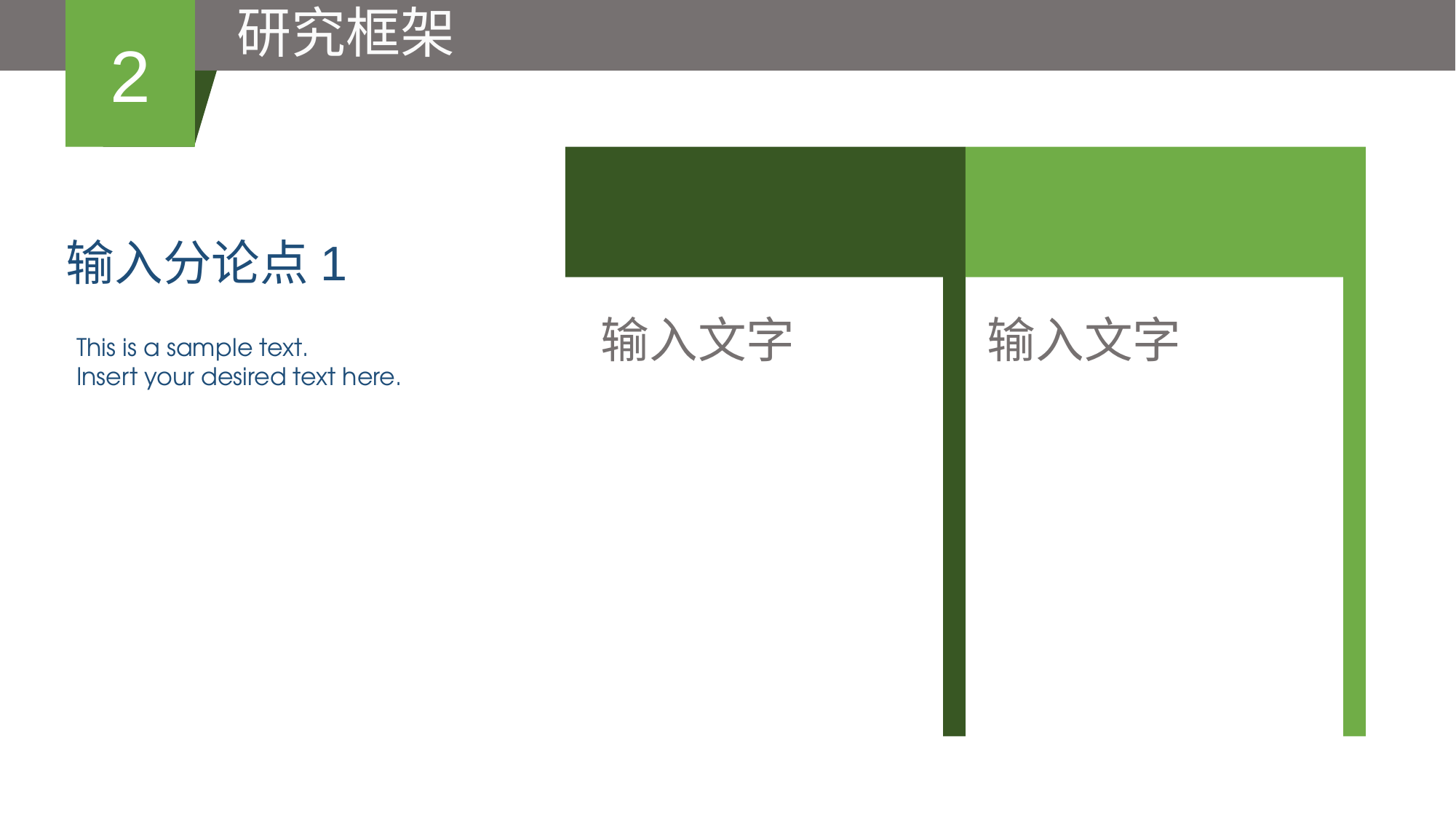

研究框架
2

输入分论点1
输入文字
输入文字
This is a sample text.
Insert your desired text here.